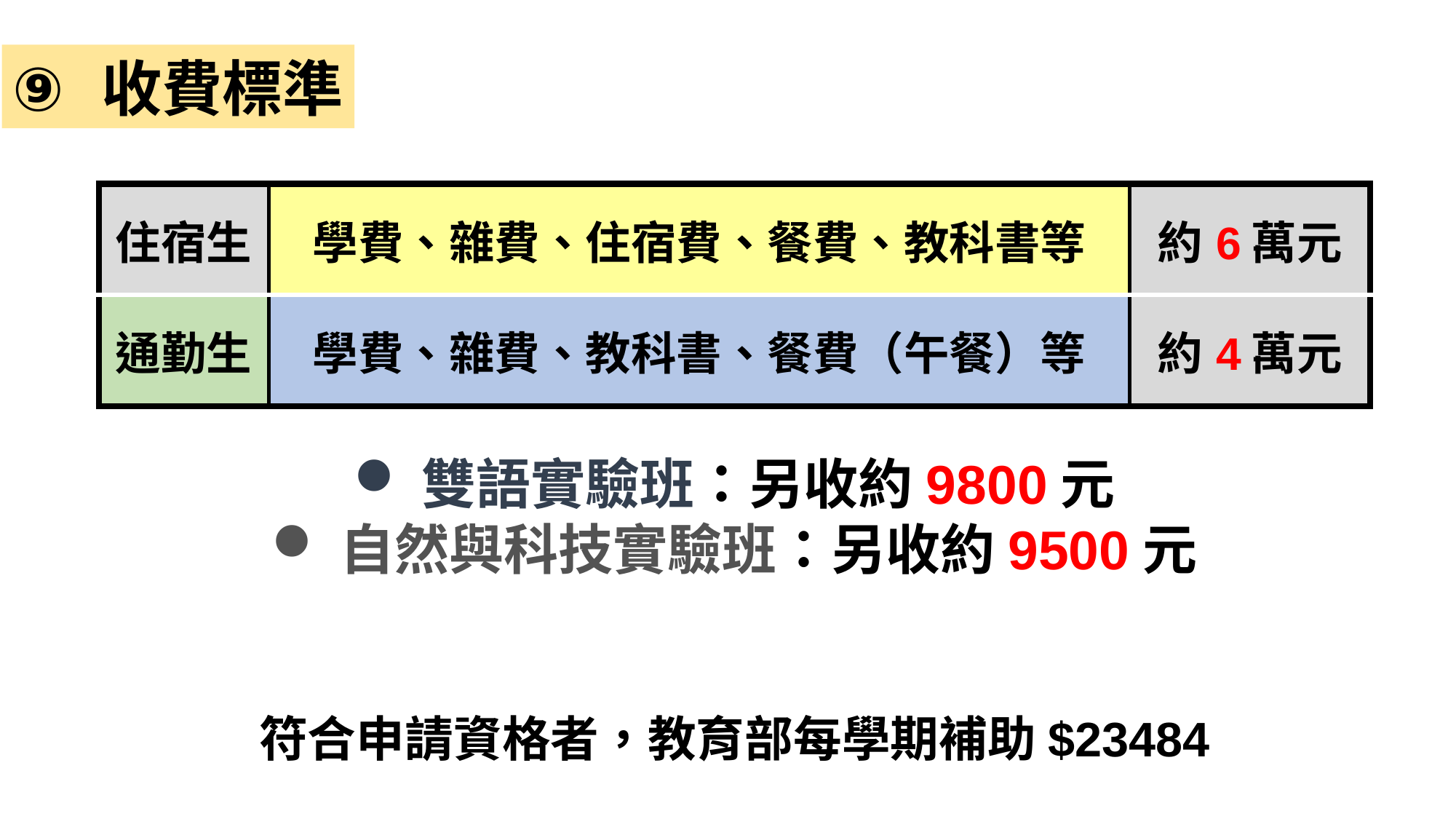

收費標準
| 住宿生 | 學費、雜費、住宿費、餐費、教科書等 | 約6萬元 |
| --- | --- | --- |
| 通勤生 | 學費、雜費、教科書、餐費（午餐）等 | 約4萬元 |
雙語實驗班：另收約9800元
自然與科技實驗班：另收約9500元
符合申請資格者，教育部每學期補助$23484